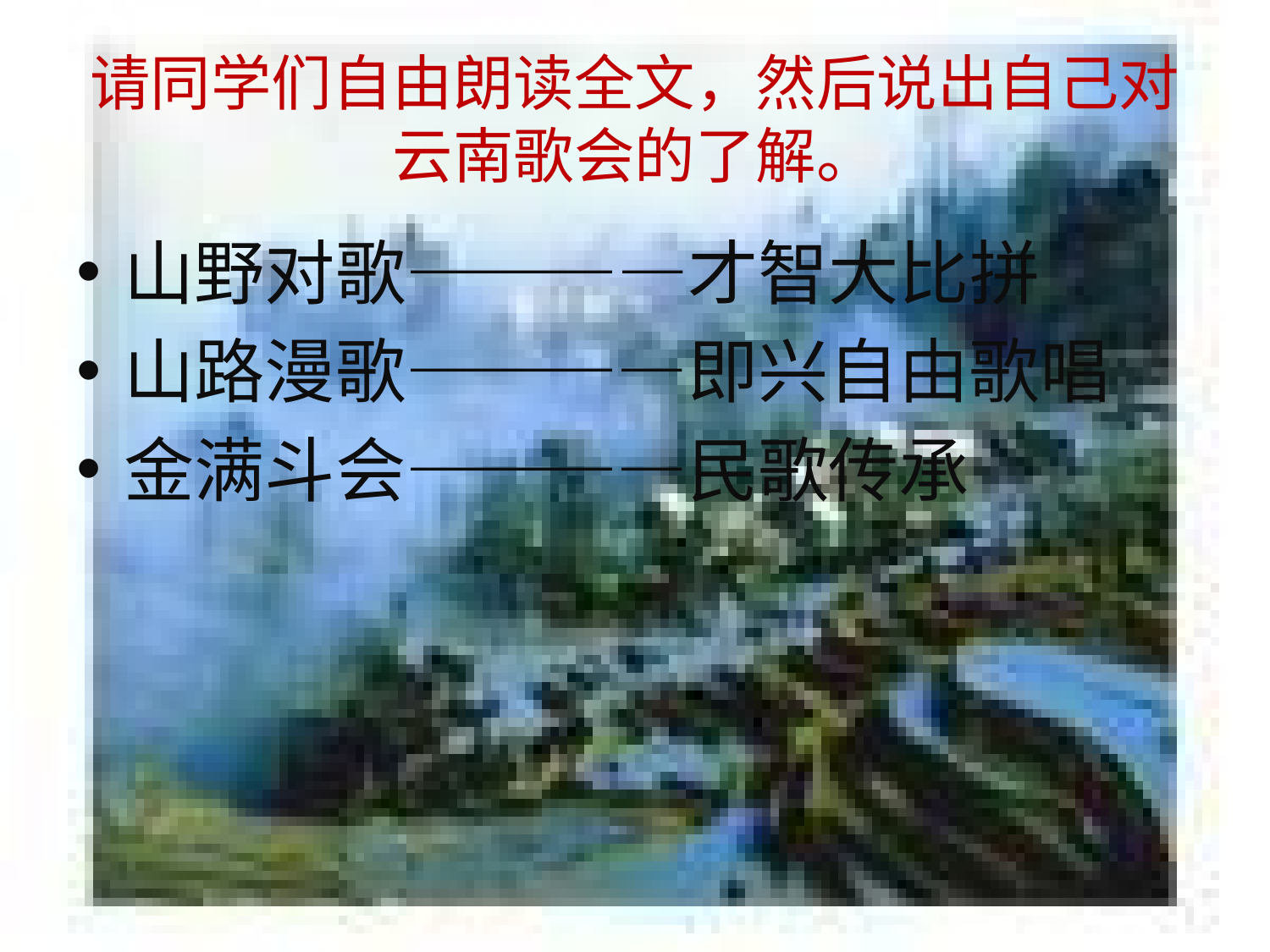

# 请同学们自由朗读全文，然后说出自己对云南歌会的了解。
山野对歌————才智大比拼
山路漫歌————即兴自由歌唱
金满斗会————民歌传承